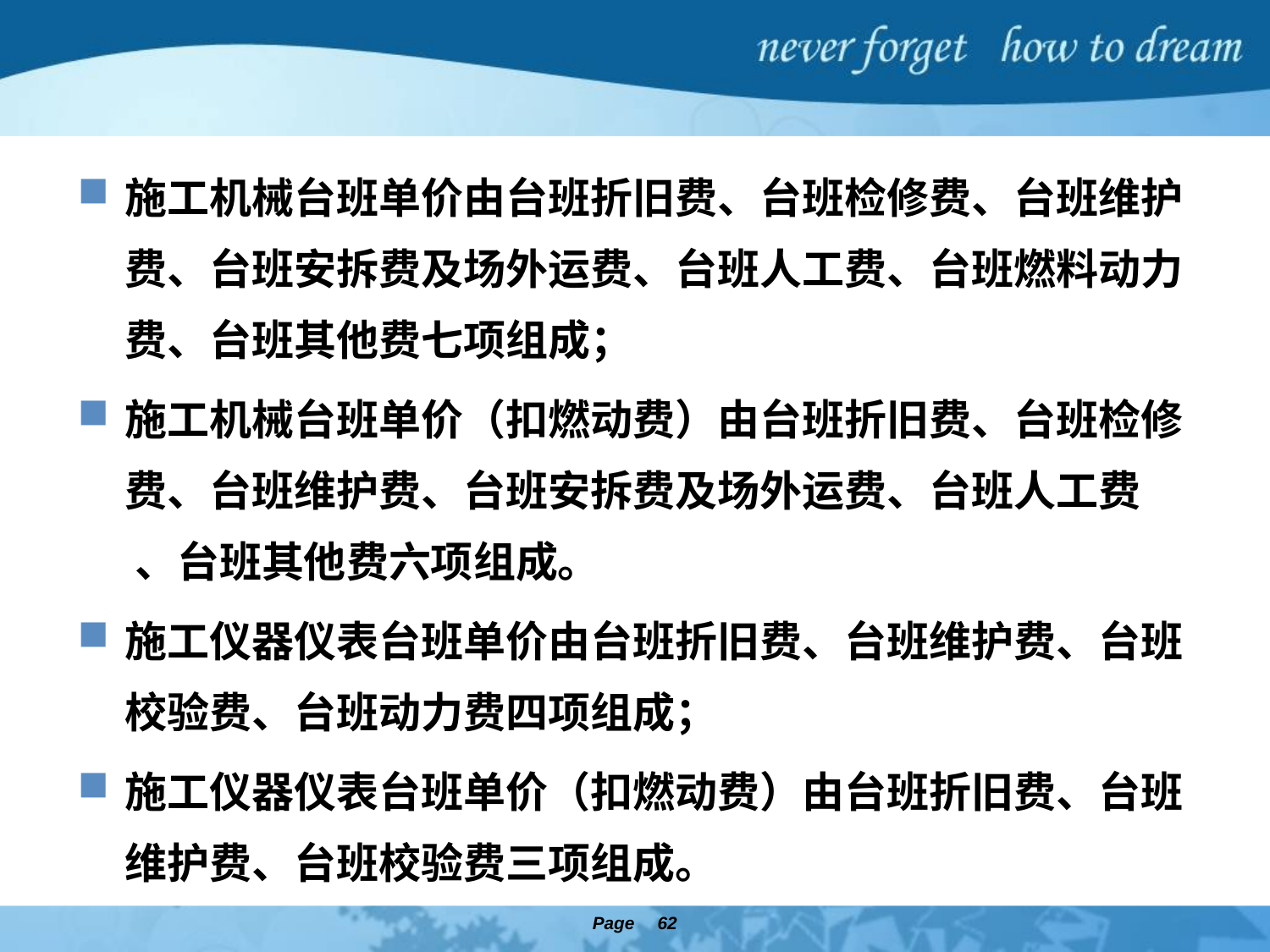

施工机械台班单价由台班折旧费、台班检修费、台班维护费、台班安拆费及场外运费、台班人工费、台班燃料动力费、台班其他费七项组成；
施工机械台班单价（扣燃动费）由台班折旧费、台班检修费、台班维护费、台班安拆费及场外运费、台班人工费 、台班其他费六项组成。
施工仪器仪表台班单价由台班折旧费、台班维护费、台班校验费、台班动力费四项组成；
施工仪器仪表台班单价（扣燃动费）由台班折旧费、台班维护费、台班校验费三项组成。